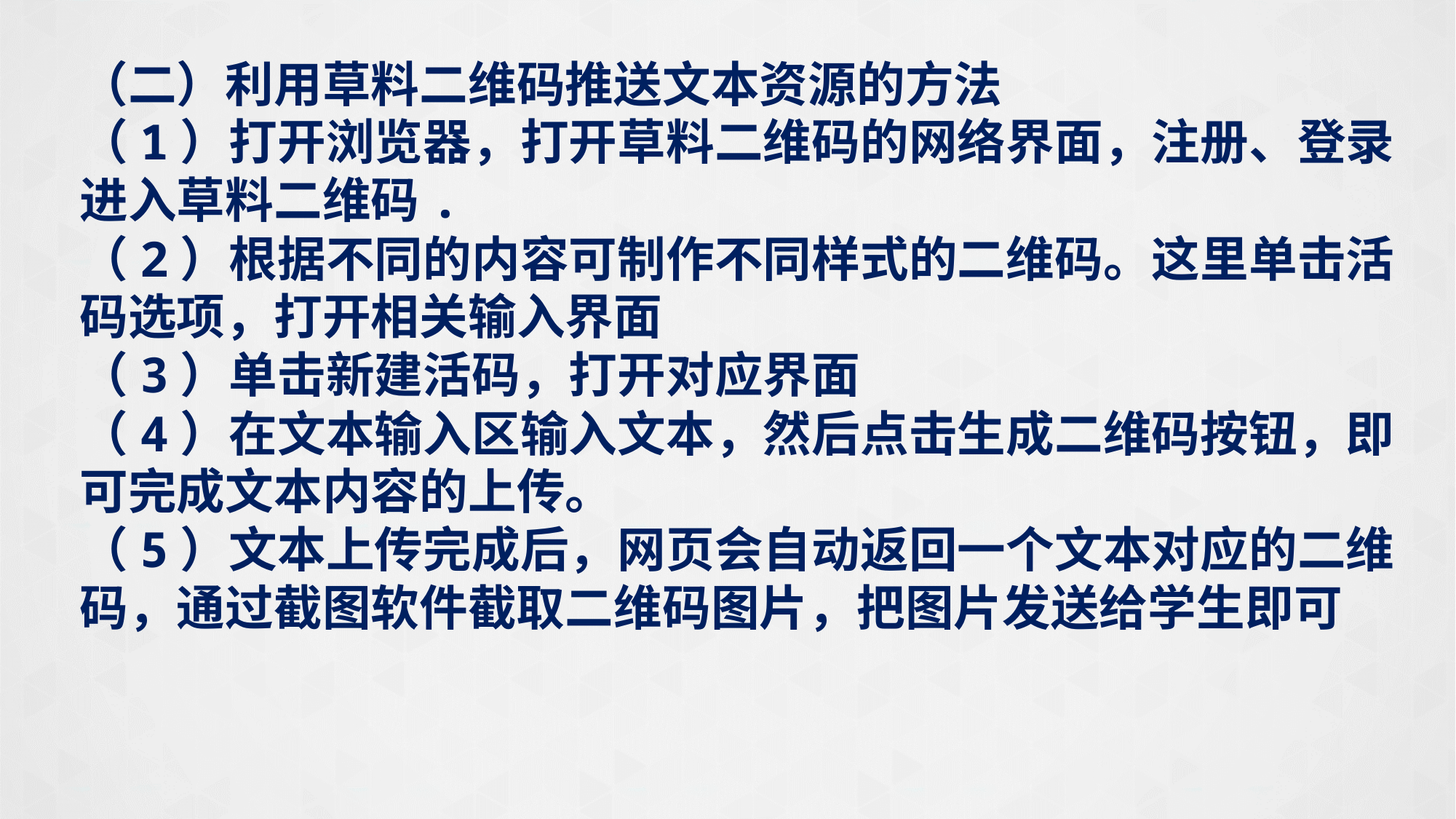

（二）利用草料二维码推送文本资源的方法
（1）打开浏览器，打开草料二维码的网络界面，注册、登录进入草料二维码.
（2）根据不同的内容可制作不同样式的二维码。这里单击活码选项，打开相关输入界面
（3）单击新建活码，打开对应界面
（4）在文本输入区输入文本，然后点击生成二维码按钮，即可完成文本内容的上传。
（5）文本上传完成后，网页会自动返回一个文本对应的二维码，通过截图软件截取二维码图片，把图片发送给学生即可